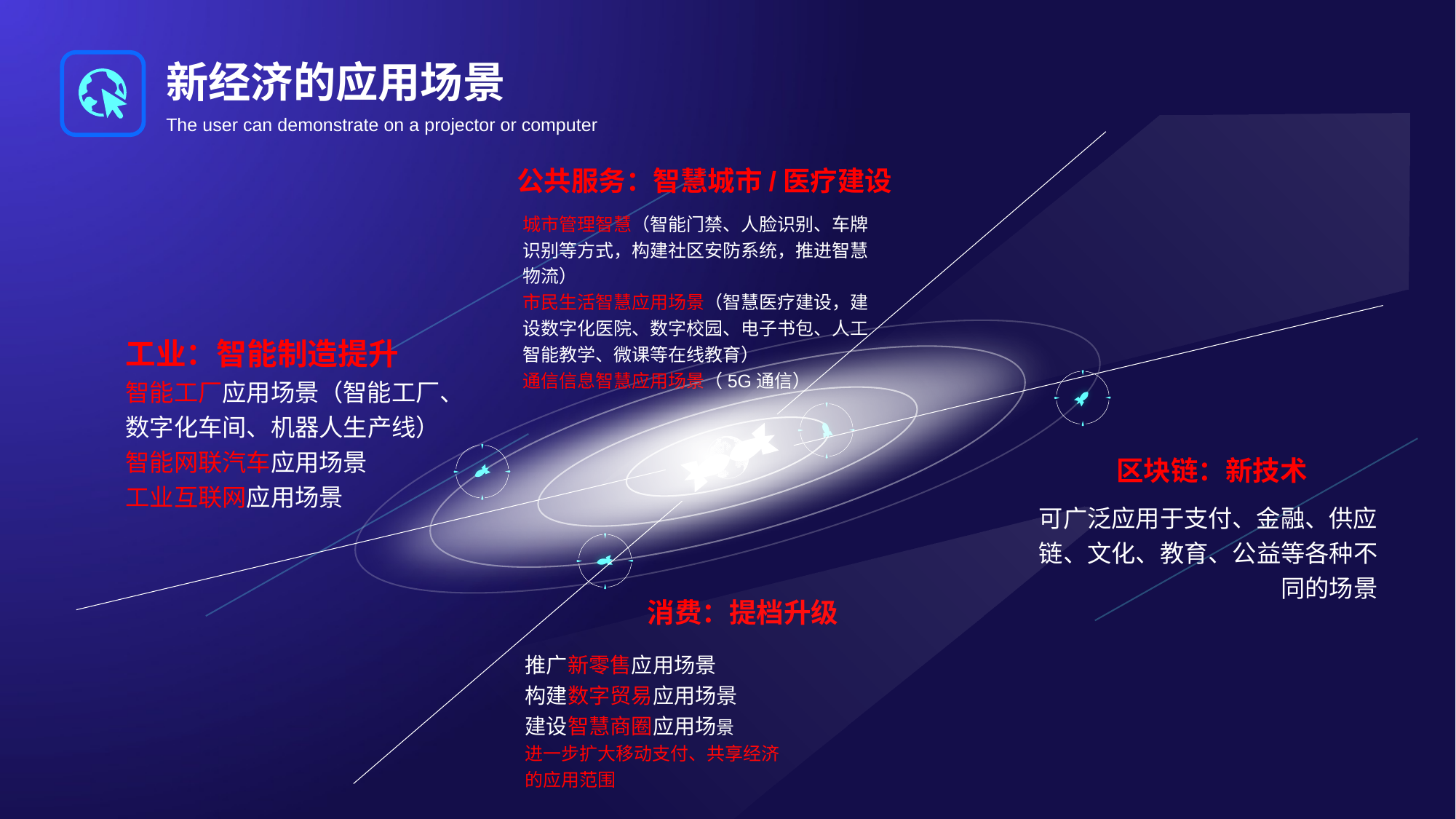

新经济的应用场景
The user can demonstrate on a projector or computer

公共服务：智慧城市/医疗建设
城市管理智慧（智能门禁、人脸识别、车牌识别等方式，构建社区安防系统，推进智慧物流）
市民生活智慧应用场景（智慧医疗建设，建设数字化医院、数字校园、电子书包、人工智能教学、微课等在线教育）
通信信息智慧应用场景（5G通信）
工业：智能制造提升

智能工厂应用场景（智能工厂、数字化车间、机器人生产线）
智能网联汽车应用场景
工业互联网应用场景

区块链：新技术

可广泛应用于支付、金融、供应链、文化、教育、公益等各种不同的场景

消费：提档升级
推广新零售应用场景
构建数字贸易应用场景
建设智慧商圈应用场景
进一步扩大移动支付、共享经济
的应用范围